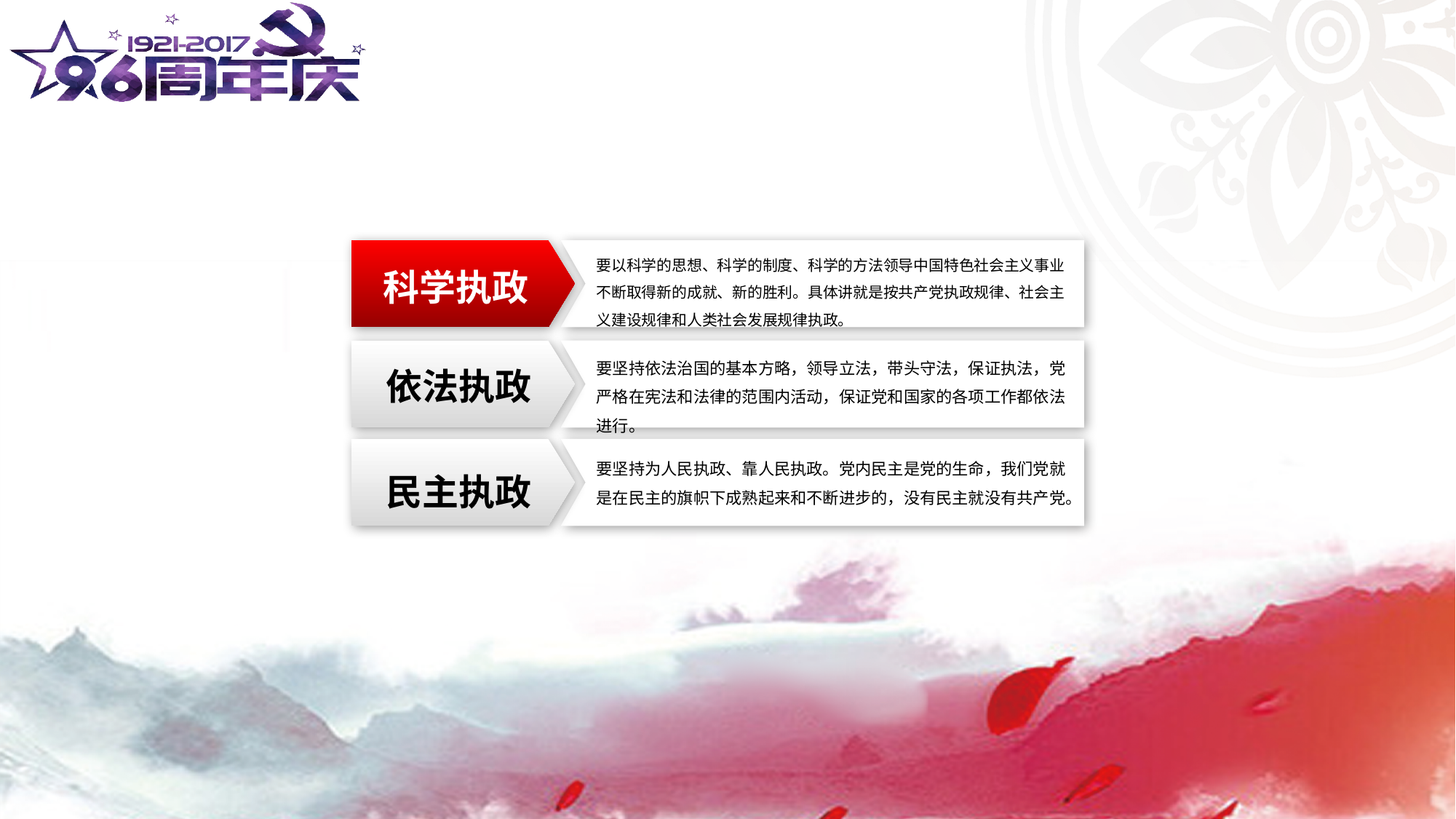

科学执政

要以科学的思想、科学的制度、科学的方法领导中国特色社会主义事业不断取得新的成就、新的胜利。具体讲就是按共产党执政规律、社会主义建设规律和人类社会发展规律执政。

依法执政

要坚持依法治国的基本方略，领导立法，带头守法，保证执法，党严格在宪法和法律的范围内活动，保证党和国家的各项工作都依法进行。

民主执政

要坚持为人民执政、靠人民执政。党内民主是党的生命，我们党就是在民主的旗帜下成熟起来和不断进步的，没有民主就没有共产党。